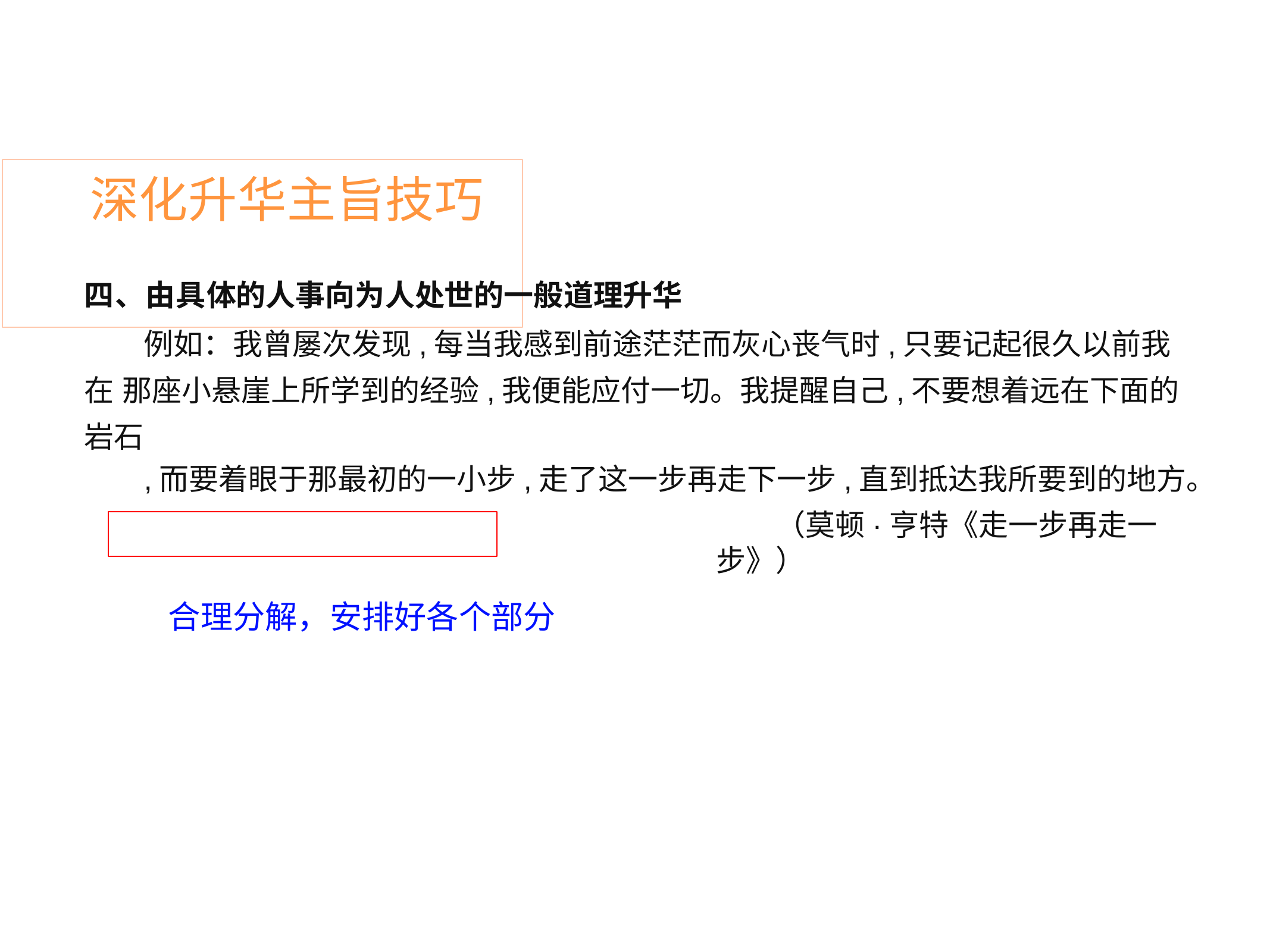

# 深化升华主旨技巧
四、由具体的人事向为人处世的一般道理升华
例如：我曾屡次发现,每当我感到前途茫茫而灰心丧气时,只要记起很久以前我在 那座小悬崖上所学到的经验,我便能应付一切。我提醒自己,不要想着远在下面的岩石
,而要着眼于那最初的一小步,走了这一步再走下一步,直到抵达我所要到的地方。
（莫顿·亨特《走一步再走一步》）
合理分解，安排好各个部分